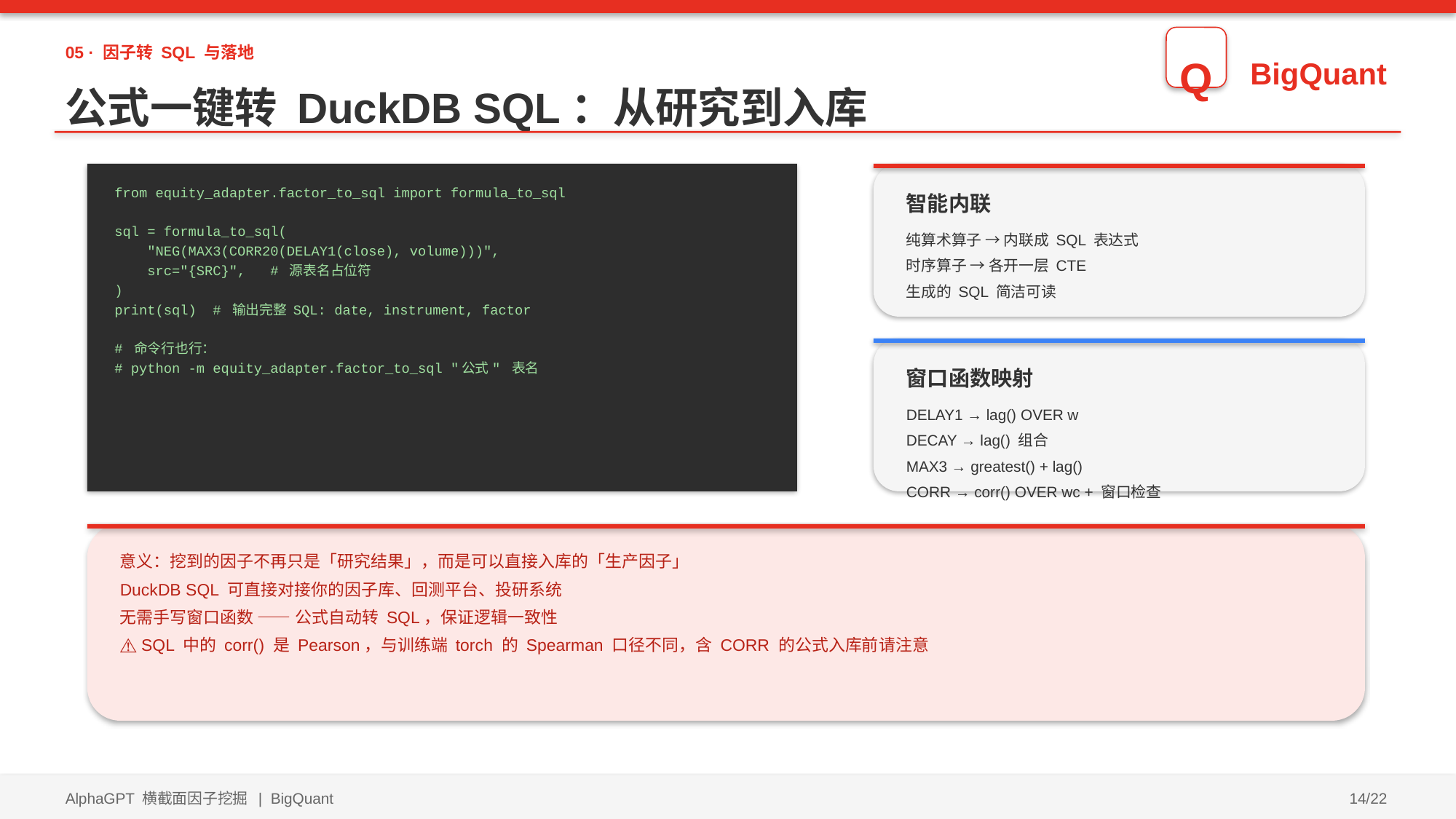

05 · 因子转 SQL 与落地
Q
BigQuant
公式一键转 DuckDB SQL：从研究到入库

from equity_adapter.factor_to_sql import formula_to_sql

sql = formula_to_sql(
    "NEG(MAX3(CORR20(DELAY1(close), volume)))",
    src="{SRC}",   # 源表名占位符
)
print(sql)  # 输出完整 SQL: date, instrument, factor

# 命令行也行：
# python -m equity_adapter.factor_to_sql "公式" 表名
智能内联
纯算术算子 → 内联成 SQL 表达式
时序算子 → 各开一层 CTE
生成的 SQL 简洁可读

窗口函数映射
DELAY1 → lag() OVER w
DECAY → lag() 组合
MAX3 → greatest() + lag()
CORR → corr() OVER wc + 窗口检查

意义：挖到的因子不再只是「研究结果」，而是可以直接入库的「生产因子」
DuckDB SQL 可直接对接你的因子库、回测平台、投研系统
无需手写窗口函数 —— 公式自动转 SQL，保证逻辑一致性
⚠️ SQL 中的 corr() 是 Pearson，与训练端 torch 的 Spearman 口径不同，含 CORR 的公式入库前请注意

AlphaGPT 横截面因子挖掘  |  BigQuant
14/22